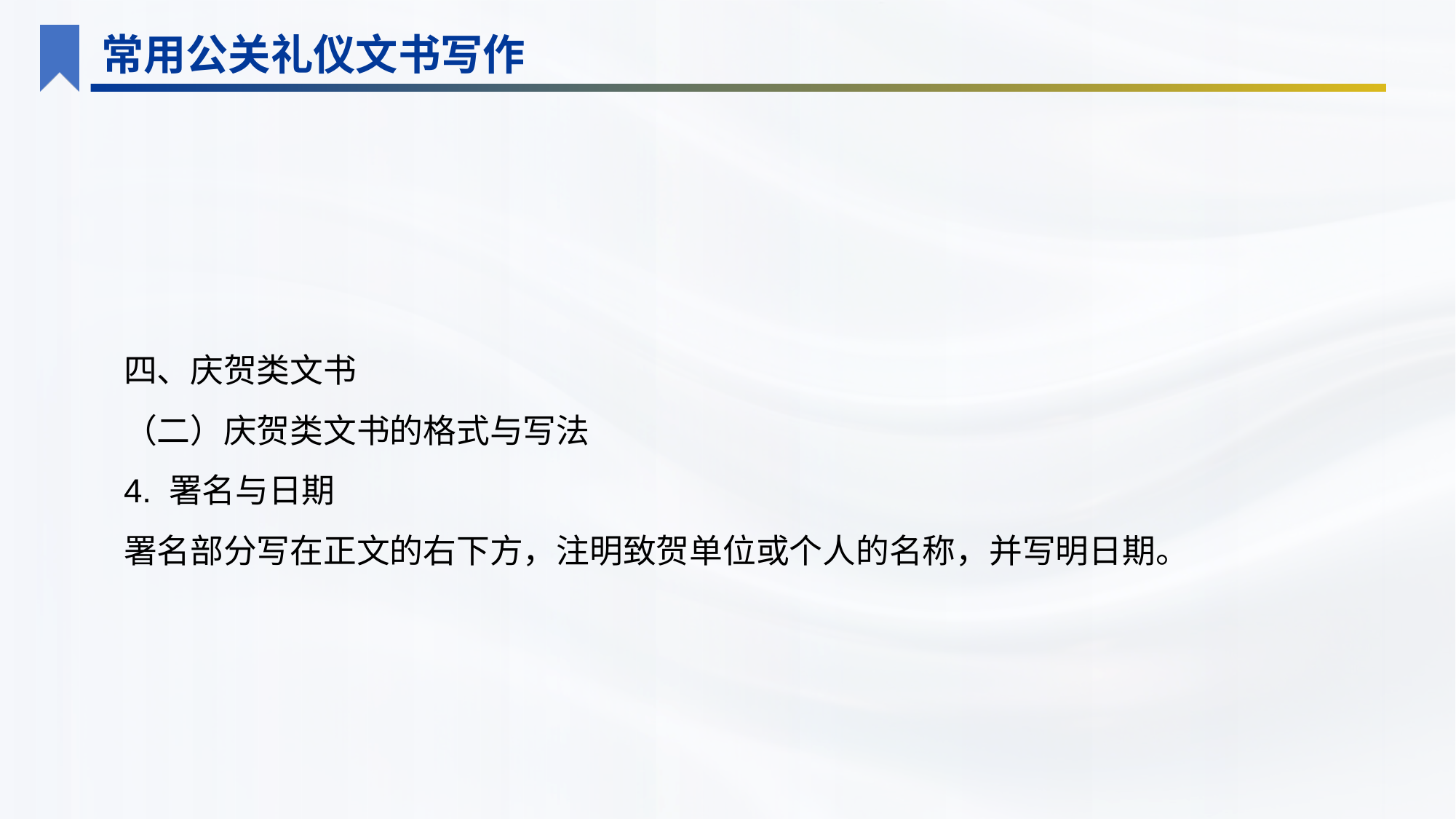

常用公关礼仪文书写作
四、庆贺类文书
（二）庆贺类文书的格式与写法
4. 署名与日期
署名部分写在正文的右下方，注明致贺单位或个人的名称，并写明日期。